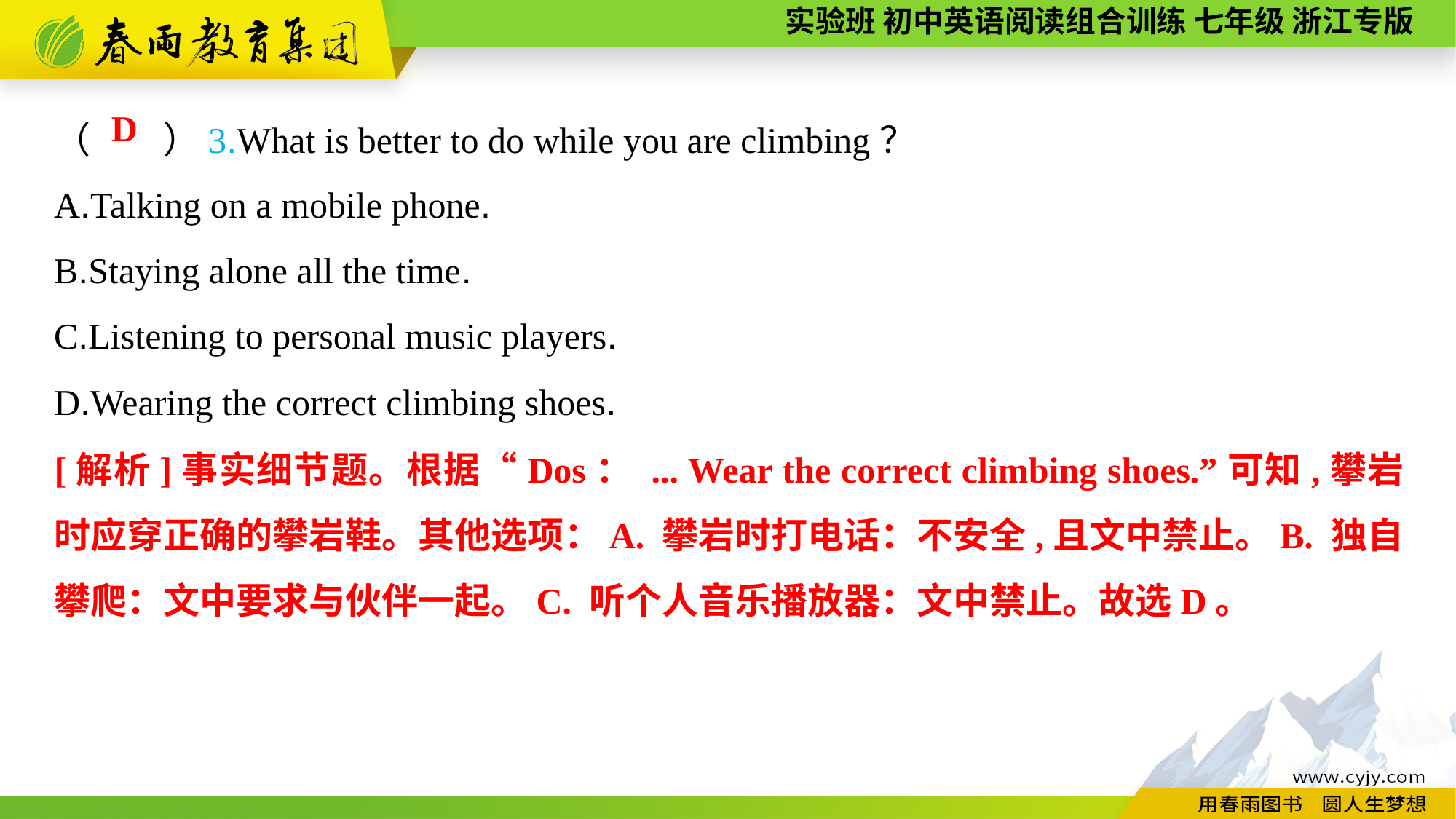

（　　）3.What is better to do while you are climbing？
A.Talking on a mobile phone.
B.Staying alone all the time.
C.Listening to personal music players.
D.Wearing the correct climbing shoes.
D
[解析]事实细节题。根据“Dos： ... Wear the correct climbing shoes.”可知,攀岩时应穿正确的攀岩鞋。其他选项：A. 攀岩时打电话：不安全,且文中禁止。B. 独自攀爬：文中要求与伙伴一起。C. 听个人音乐播放器：文中禁止。故选D。